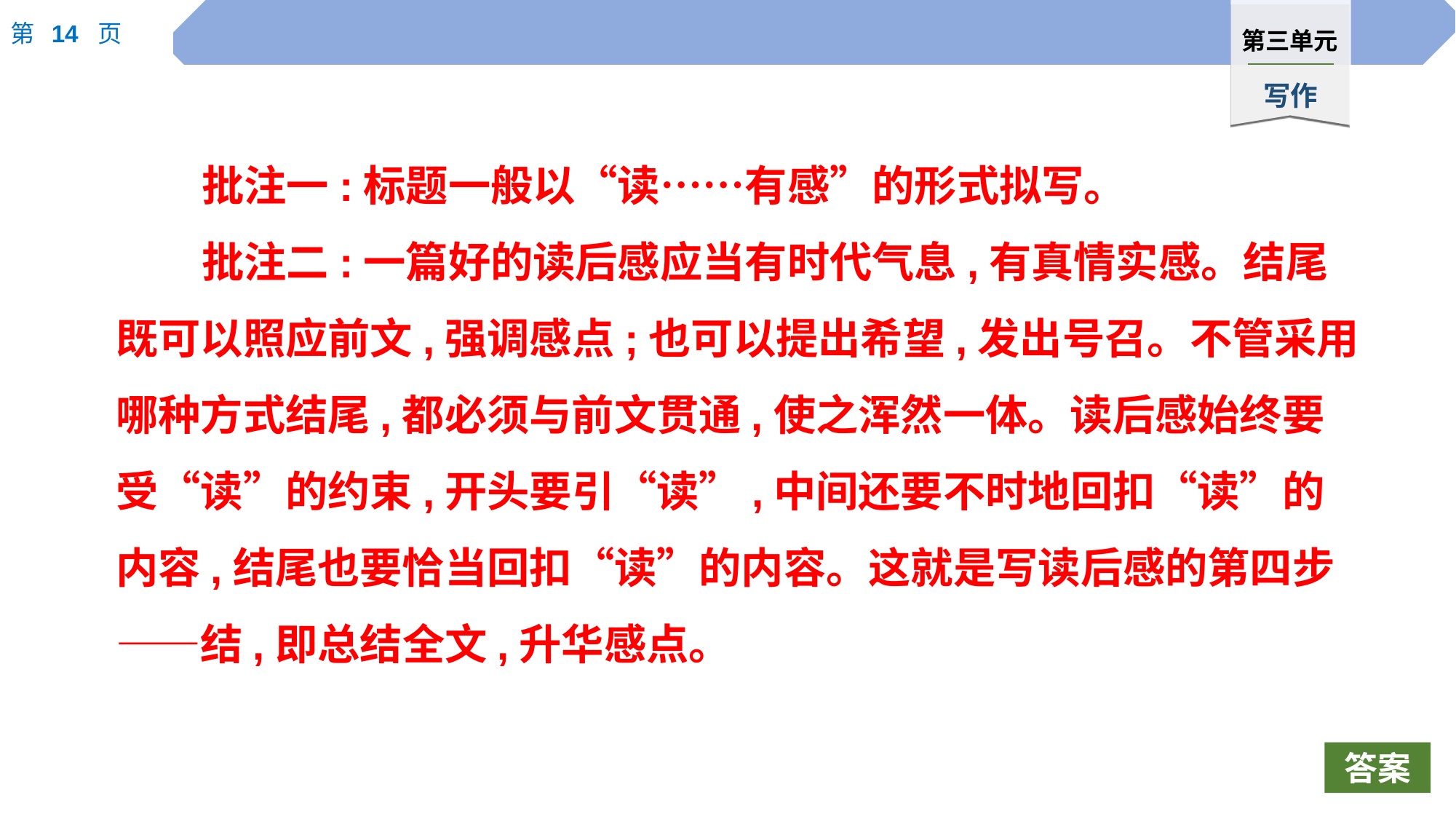

批注一:标题一般以“读……有感”的形式拟写。
批注二:一篇好的读后感应当有时代气息,有真情实感。结尾既可以照应前文,强调感点;也可以提出希望,发出号召。不管采用哪种方式结尾,都必须与前文贯通,使之浑然一体。读后感始终要受“读”的约束,开头要引“读”,中间还要不时地回扣“读”的内容,结尾也要恰当回扣“读”的内容。这就是写读后感的第四步——结,即总结全文,升华感点。

答案